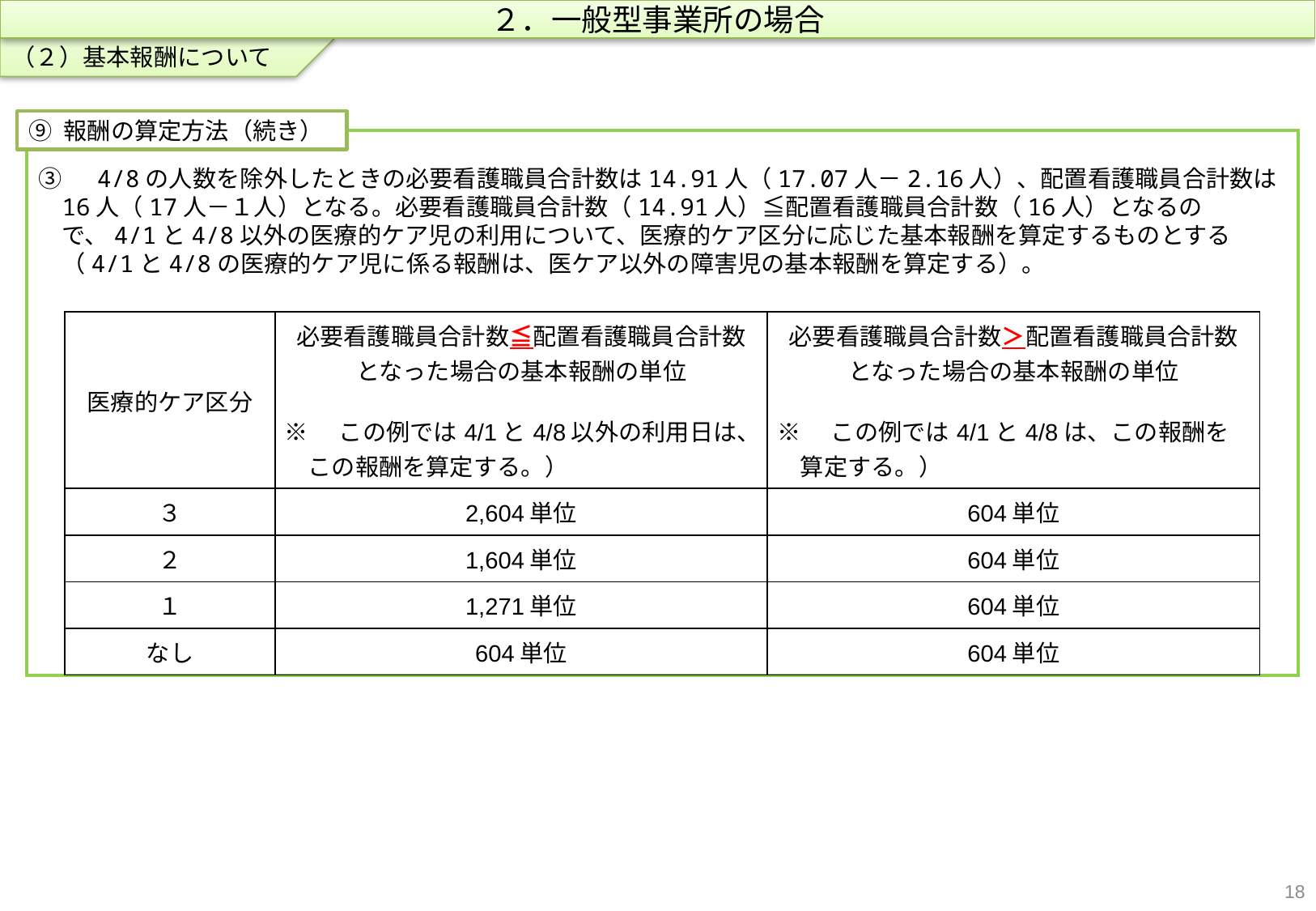

（２）基本報酬について
２．一般型事業所の場合
⑨ 報酬の算定方法（続き）
③　4/8の人数を除外したときの必要看護職員合計数は14.91人（17.07人－2.16人）、配置看護職員合計数は16人（17人－１人）となる。必要看護職員合計数（14.91人）≦配置看護職員合計数（16人）となるので、4/1と4/8以外の医療的ケア児の利用について、医療的ケア区分に応じた基本報酬を算定するものとする（4/1と4/8の医療的ケア児に係る報酬は、医ケア以外の障害児の基本報酬を算定する）。

| 医療的ケア区分 | 必要看護職員合計数≦配置看護職員合計数 となった場合の基本報酬の単位 ※　この例では4/1と4/8以外の利用日は、この報酬を算定する。） | 必要看護職員合計数＞配置看護職員合計数 となった場合の基本報酬の単位 ※　この例では4/1と4/8は、この報酬を算定する。） |
| --- | --- | --- |
| ３ | 2,604単位 | 604単位 |
| ２ | 1,604単位 | 604単位 |
| １ | 1,271単位 | 604単位 |
| なし | 604単位 | 604単位 |
18